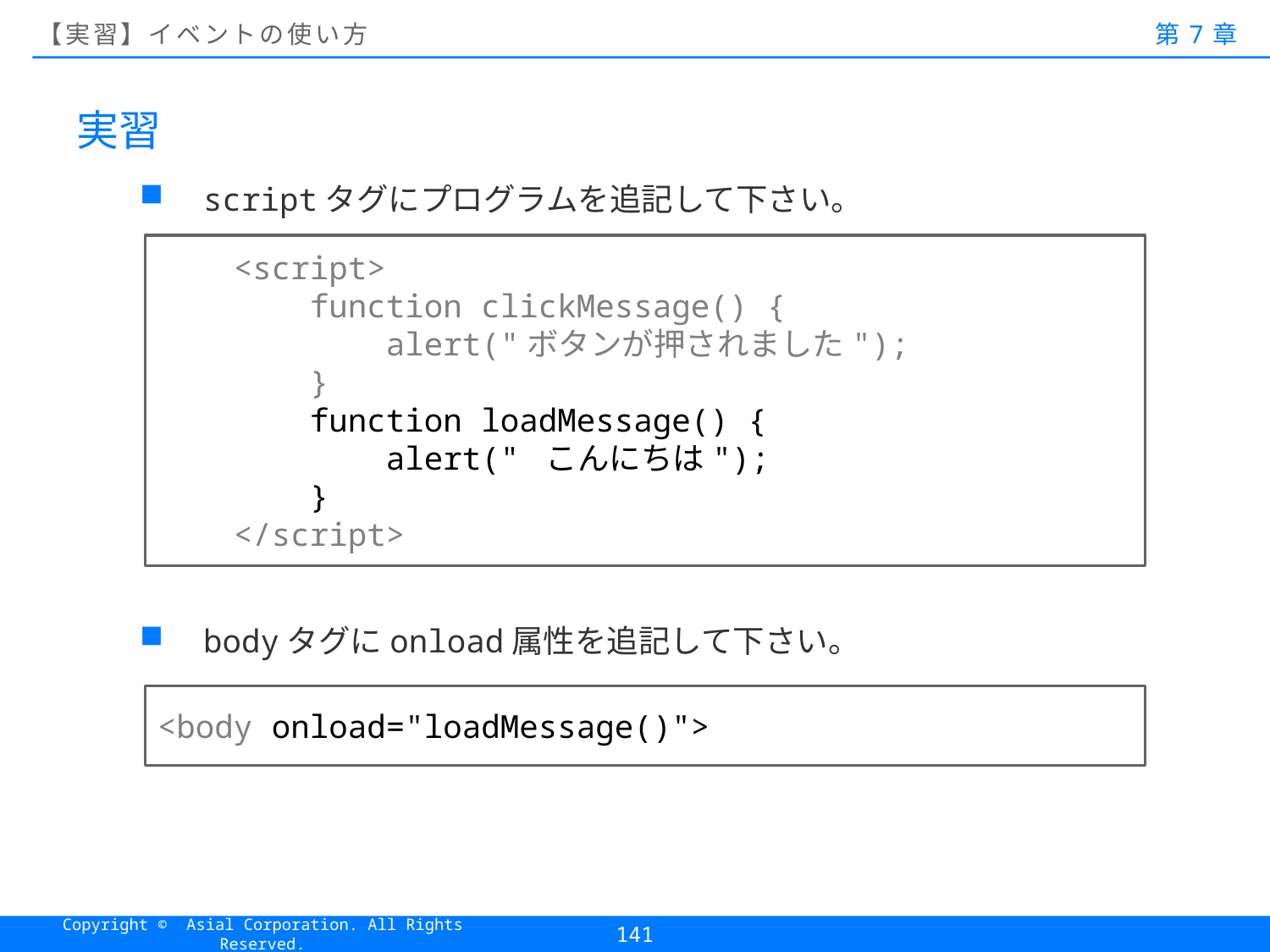

# 【実習】イベントの使い方
第7章
実習
scriptタグにプログラムを追記して下さい。

bodyタグにonload属性を追記して下さい。

    <script>
        function clickMessage() {
            alert("ボタンが押されました");
        }
        function loadMessage() {
            alert(" こんにちは");
        }
    </script>
<body onload="loadMessage()">
141